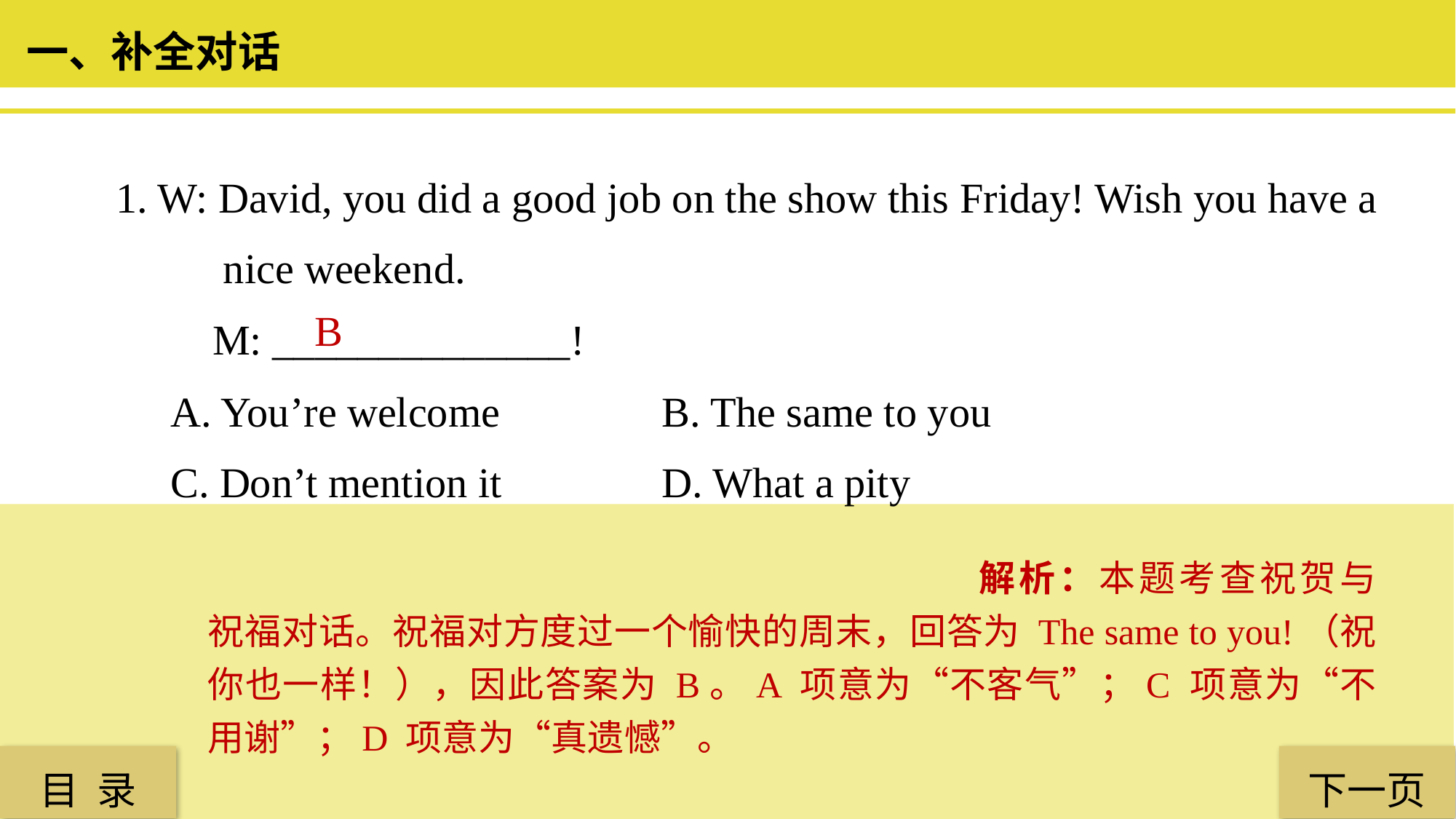

一、补全对话
1. W: David, you did a good job on the show this Friday! Wish you have a
     nice weekend.
    M: ______________!
A. You’re welcome 		B. The same to you
C. Don’t mention it 		D. What a pity
 B
解析：本题考查祝贺与祝福对话。祝福对方度过一个愉快的周末，回答为 The same to you!（祝你也一样！），因此答案为 B。A 项意为“不客气”；C 项意为“不用谢”；D 项意为“真遗憾”。